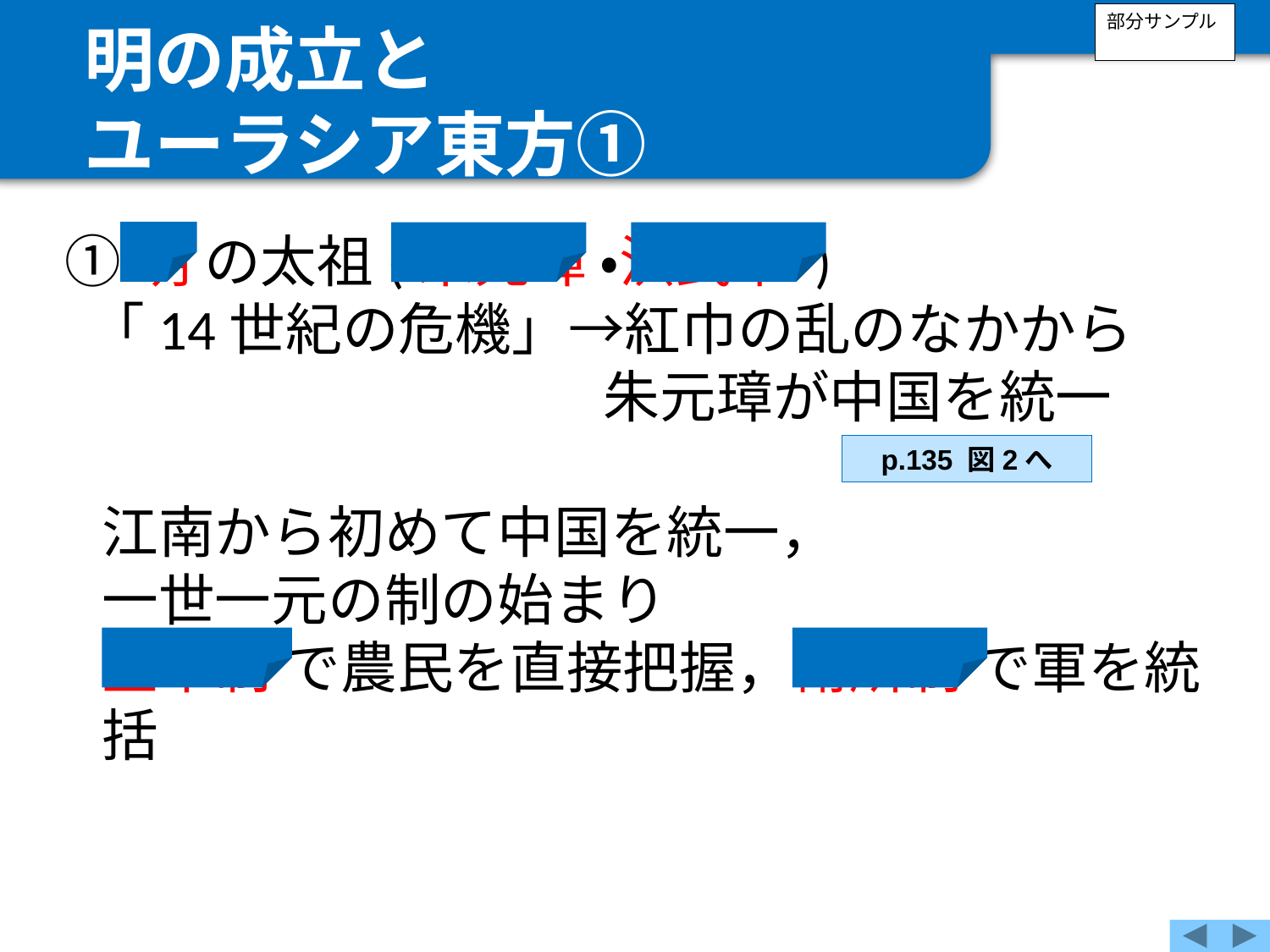

明の成立と
ユーラシア東方①
部分サンプル
①明 の太祖(朱元璋 ・洪武帝 )
「14世紀の危機」→紅巾の乱のなかから
　　　　　　　　 朱元璋が中国を統一

江南から初めて中国を統一，
一世一元の制の始まり
里甲制 で農民を直接把握，衛所制 で軍を統括

p.135 図2へ